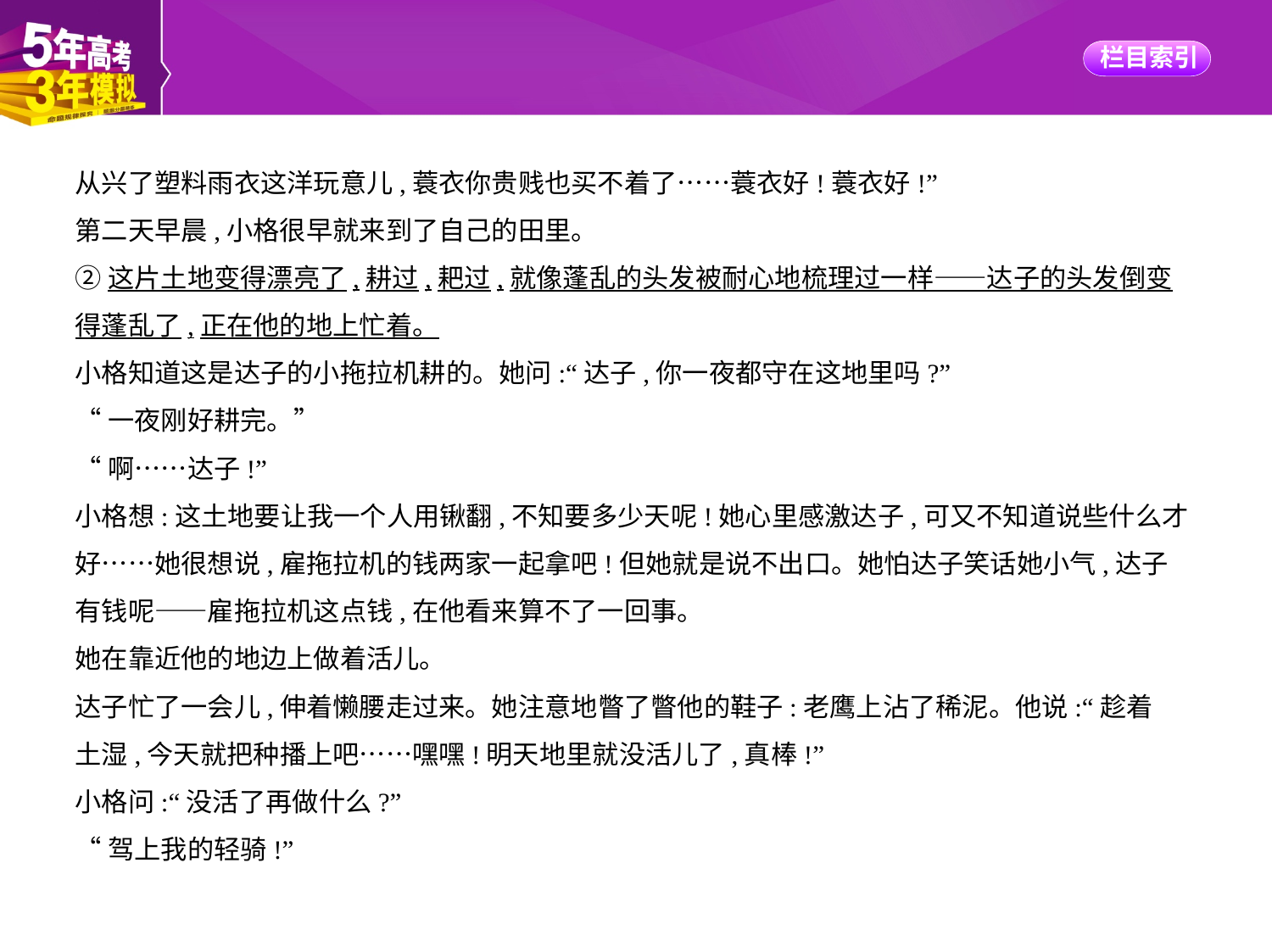

从兴了塑料雨衣这洋玩意儿,蓑衣你贵贱也买不着了……蓑衣好!蓑衣好!”
第二天早晨,小格很早就来到了自己的田里。
②这片土地变得漂亮了,耕过,耙过,就像蓬乱的头发被耐心地梳理过一样——达子的头发倒变
得蓬乱了,正在他的地上忙着。
小格知道这是达子的小拖拉机耕的。她问:“达子,你一夜都守在这地里吗?”
“一夜刚好耕完。”
“啊……达子!”
小格想:这土地要让我一个人用锹翻,不知要多少天呢!她心里感激达子,可又不知道说些什么才
好……她很想说,雇拖拉机的钱两家一起拿吧!但她就是说不出口。她怕达子笑话她小气,达子
有钱呢——雇拖拉机这点钱,在他看来算不了一回事。
她在靠近他的地边上做着活儿。
达子忙了一会儿,伸着懒腰走过来。她注意地瞥了瞥他的鞋子:老鹰上沾了稀泥。他说:“趁着
土湿,今天就把种播上吧……嘿嘿!明天地里就没活儿了,真棒!”
小格问:“没活了再做什么?”
“驾上我的轻骑!”